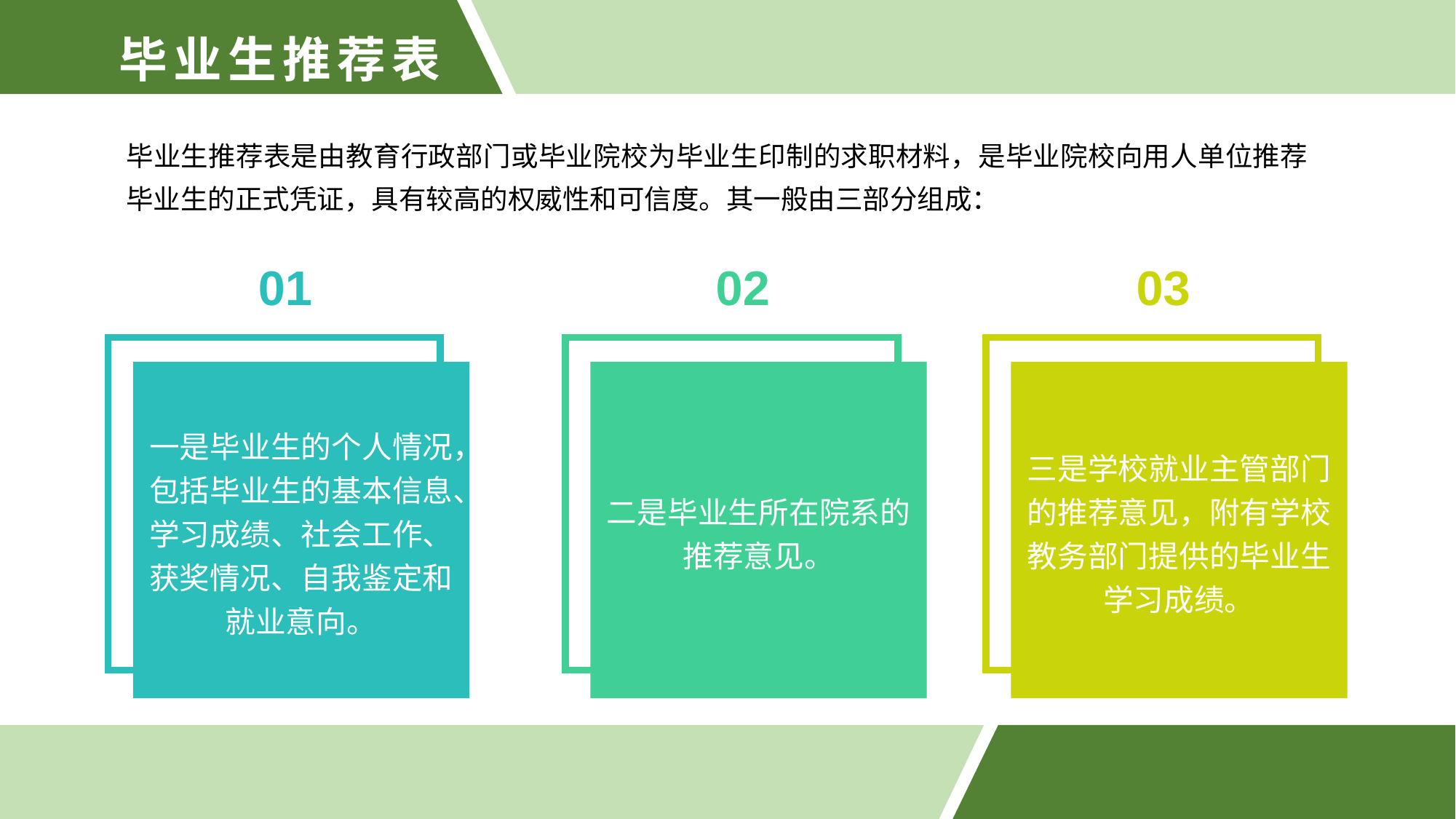

毕业生推荐表
毕业生推荐表是由教育行政部门或毕业院校为毕业生印制的求职材料，是毕业院校向用人单位推荐毕业生的正式凭证，具有较高的权威性和可信度。其一般由三部分组成：
01
02
03

一是毕业生的个人情况，包括毕业生的基本信息、学习成绩、社会工作、获奖情况、自我鉴定和就业意向。
二是毕业生所在院系的推荐意见。
三是学校就业主管部门的推荐意见，附有学校教务部门提供的毕业生学习成绩。